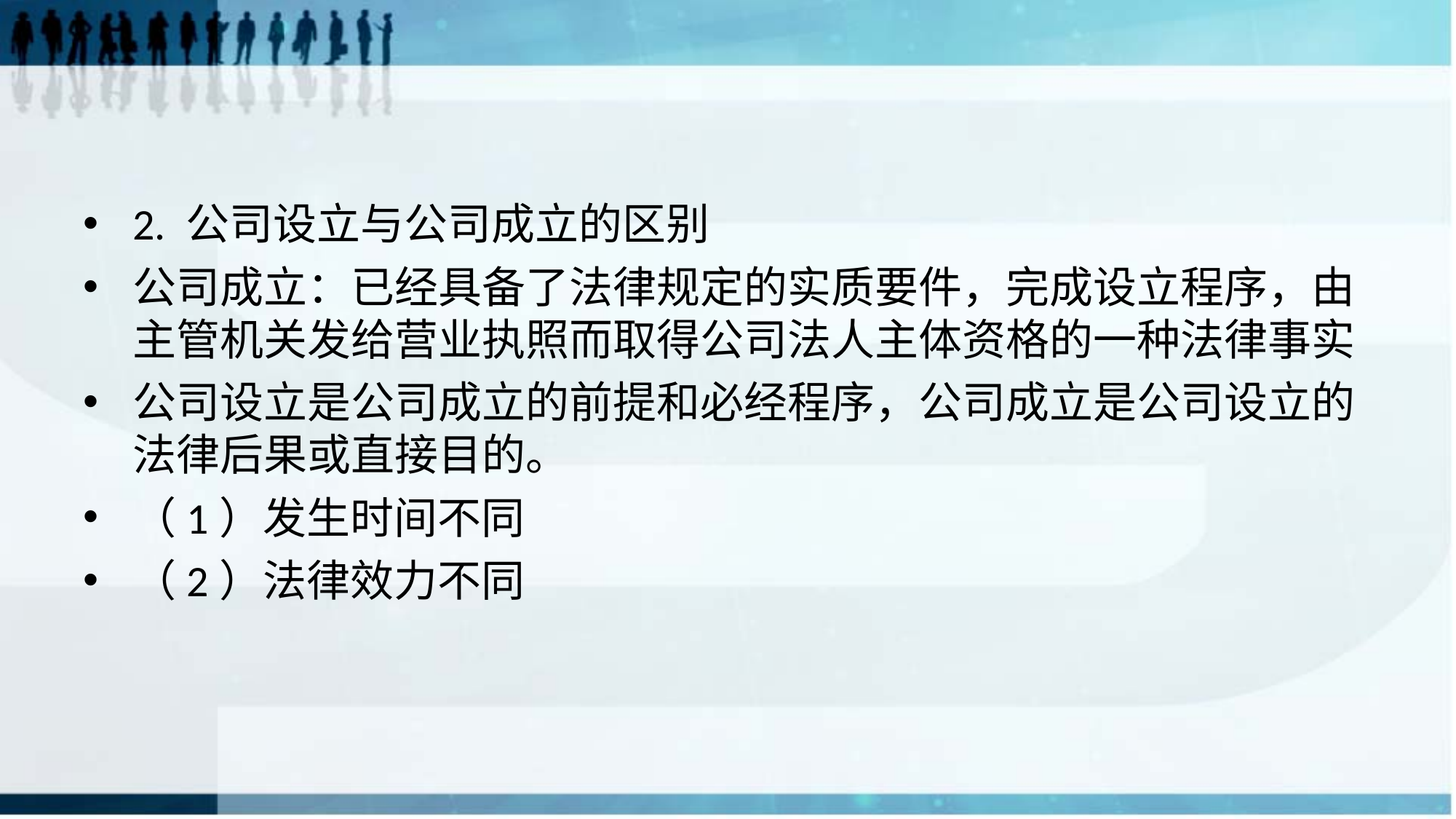

#
2. 公司设立与公司成立的区别
公司成立：已经具备了法律规定的实质要件，完成设立程序，由主管机关发给营业执照而取得公司法人主体资格的一种法律事实
公司设立是公司成立的前提和必经程序，公司成立是公司设立的法律后果或直接目的。
（1）发生时间不同
（2）法律效力不同